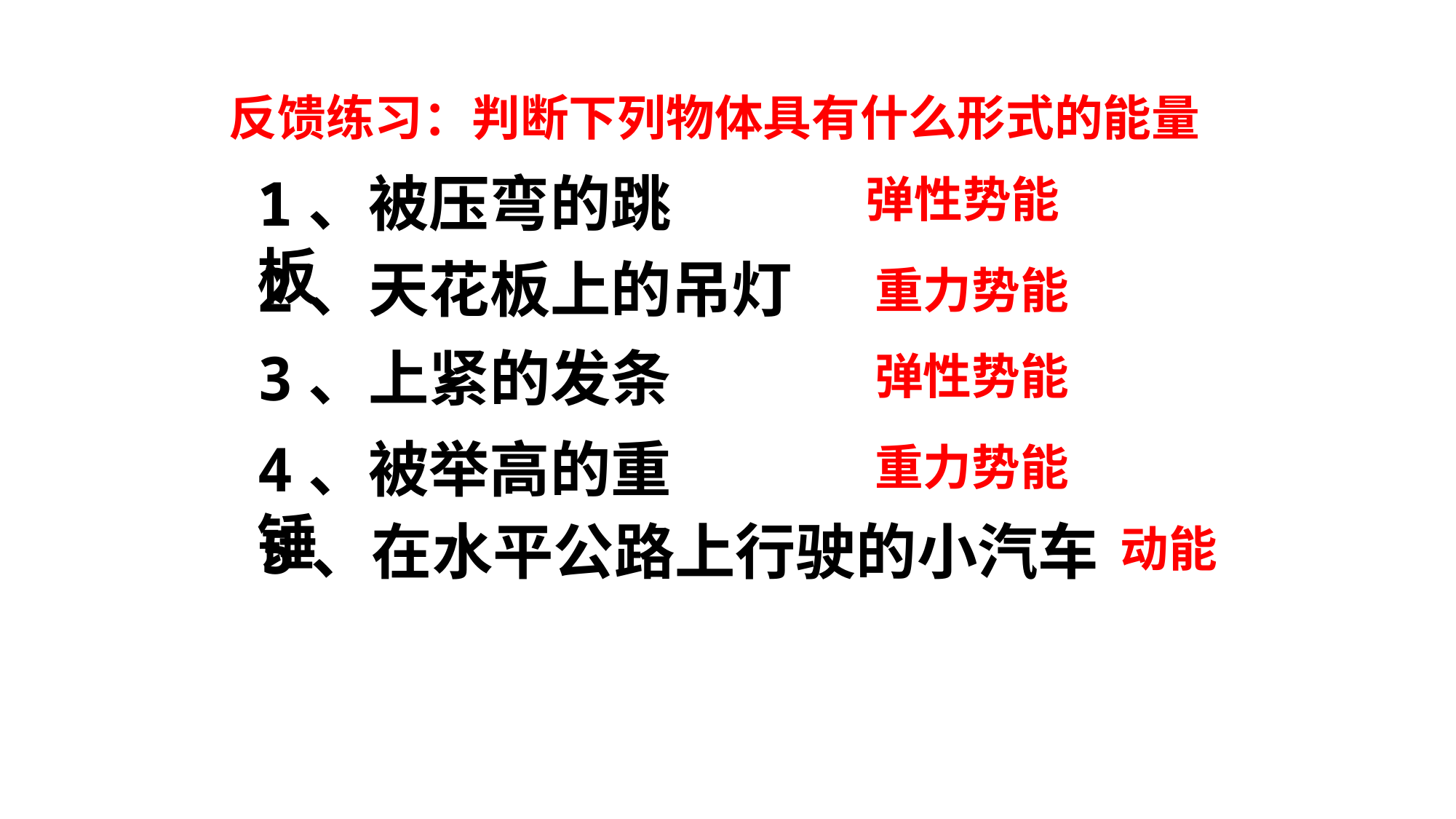

反馈练习：判断下列物体具有什么形式的能量
1、被压弯的跳板
弹性势能
2、天花板上的吊灯
重力势能
3、上紧的发条
弹性势能
4、被举高的重锤
重力势能
5、在水平公路上行驶的小汽车
动能